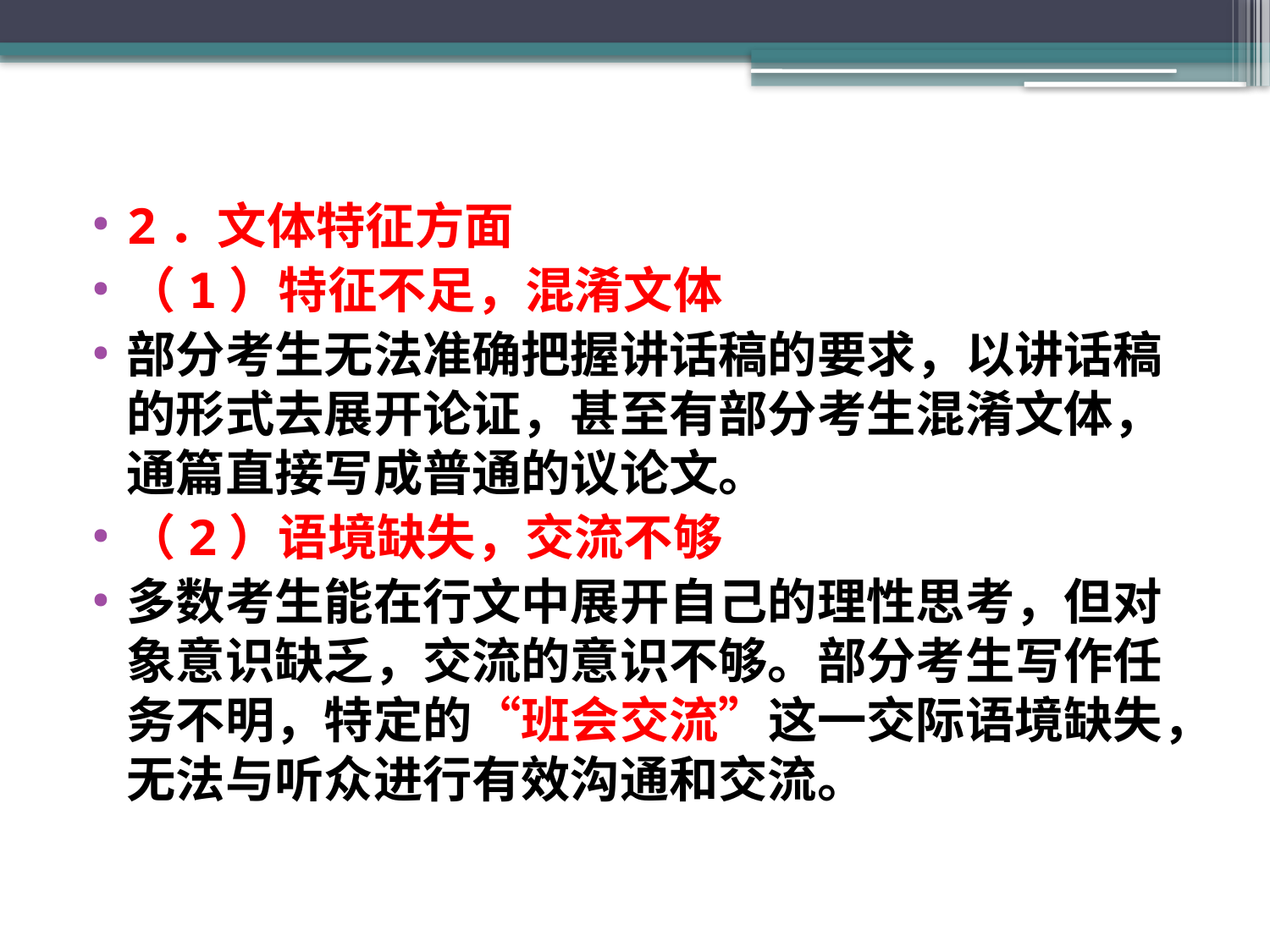

#
2．文体特征方面
（1）特征不足，混淆文体
部分考生无法准确把握讲话稿的要求，以讲话稿的形式去展开论证，甚至有部分考生混淆文体，通篇直接写成普通的议论文。
（2）语境缺失，交流不够
多数考生能在行文中展开自己的理性思考，但对象意识缺乏，交流的意识不够。部分考生写作任务不明，特定的“班会交流”这一交际语境缺失，无法与听众进行有效沟通和交流。